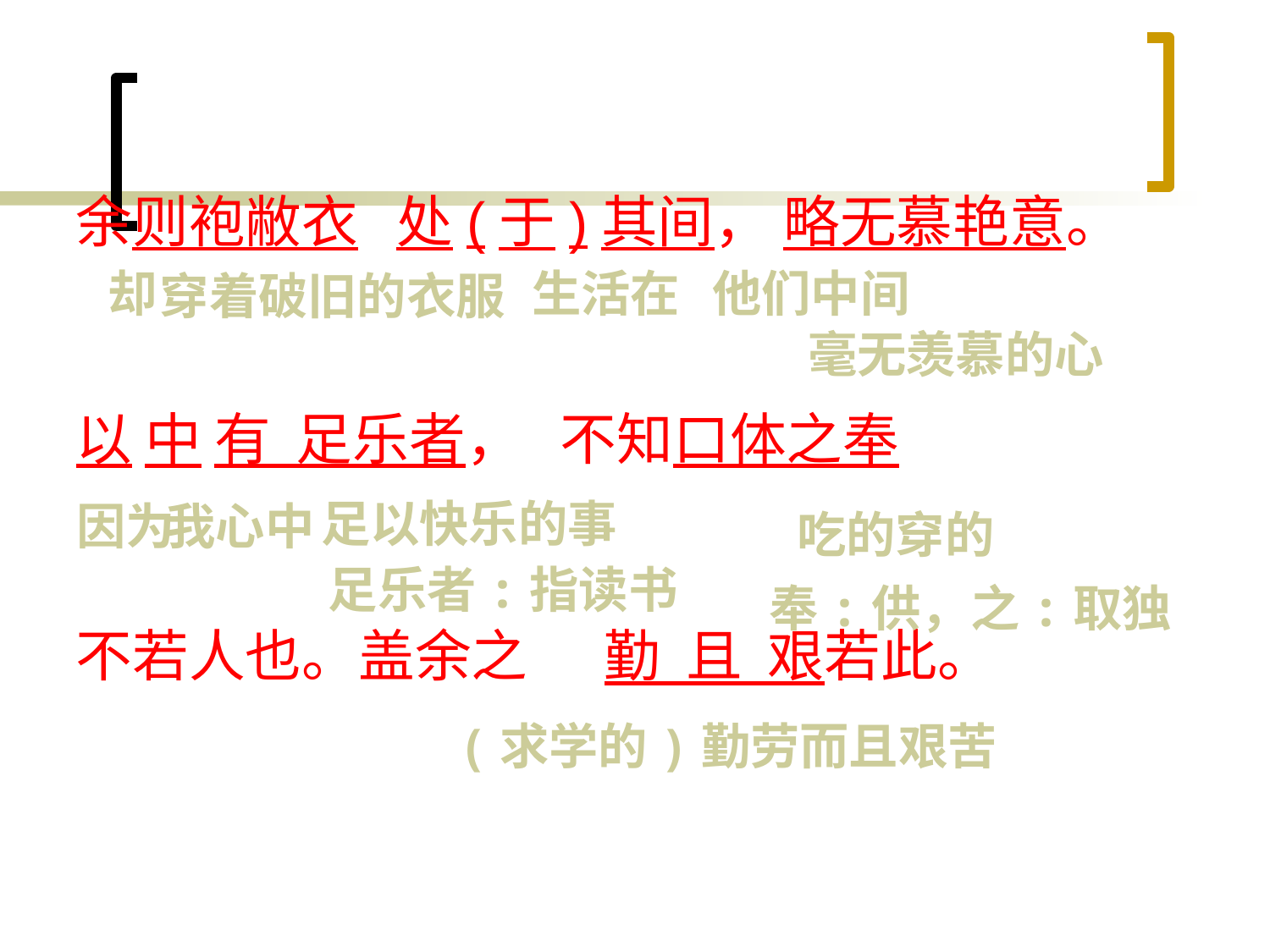

余则袍敝衣   处(于)其间， 略无慕艳意。

以 中 有  足乐者，   不知口体之奉

不若人也。盖余之      勤  且  艰若此。

却
生活在
他们中间
穿着破旧的衣服
毫无羡慕的心
足以快乐的事
因为
我心中
吃的穿的
足乐者:指读书
奉:供，之:取独
(求学的)勤劳而且艰苦